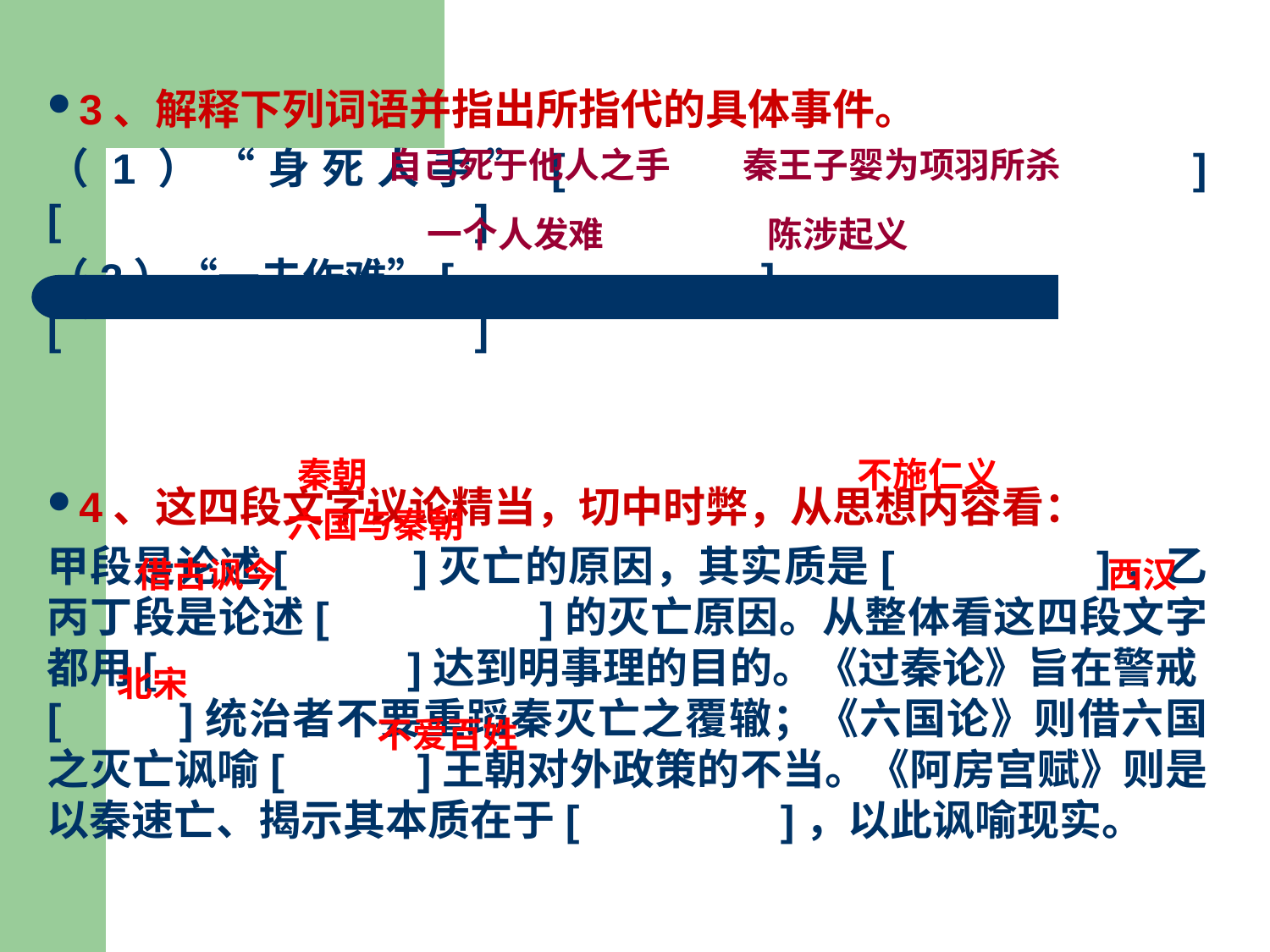

3、解释下列词语并指出所指代的具体事件。
（1）“身死人手”[                          ][                                   ]
（2）“一夫作难”[                          ][                                   ]

4、这四段文字议论精当，切中时弊，从思想内容看：
甲段是论述[          ]灭亡的原因，其实质是[                ]，乙丙丁段是论述[                 ]的灭亡原因。从整体看这四段文字都用[                     ]达到明事理的目的。《过秦论》旨在警戒[         ]统治者不要重蹈秦灭亡之覆辙；《六国论》则借六国之灭亡讽喻[           ]王朝对外政策的不当。《阿房宫赋》则是以秦速亡、揭示其本质在于[                 ]，以此讽喻现实。
自己死于他人之手
秦王子婴为项羽所杀
一个人发难
陈涉起义
秦朝
不施仁义

六国与秦朝
借古讽今
西汉

北宋
不爱百姓